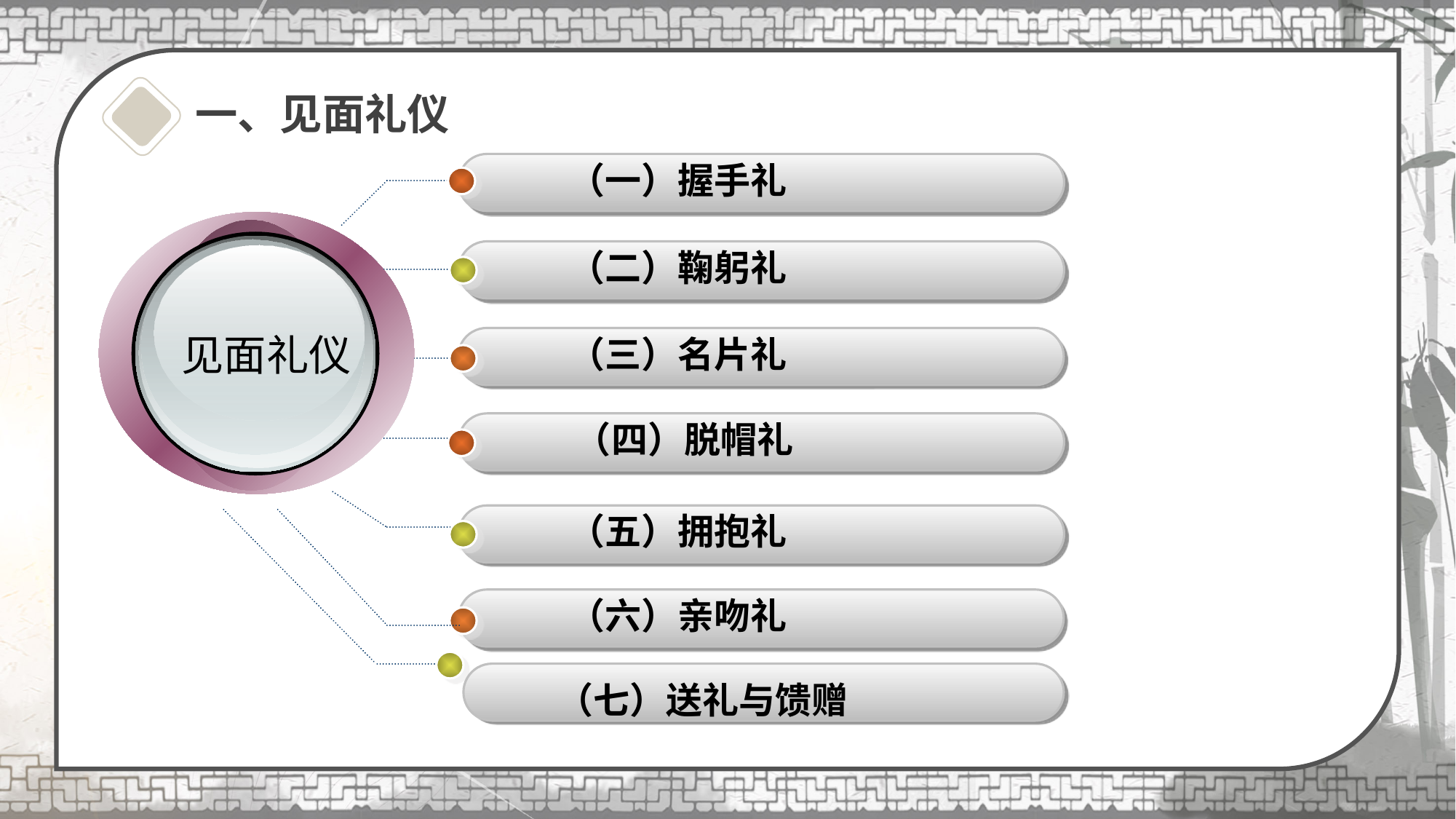

# 一、见面礼仪
（一）握手礼

（二）鞠躬礼

见面礼仪
（三）名片礼

（四）脱帽礼

（五）拥抱礼

（六）亲吻礼

        （七）送礼与馈赠